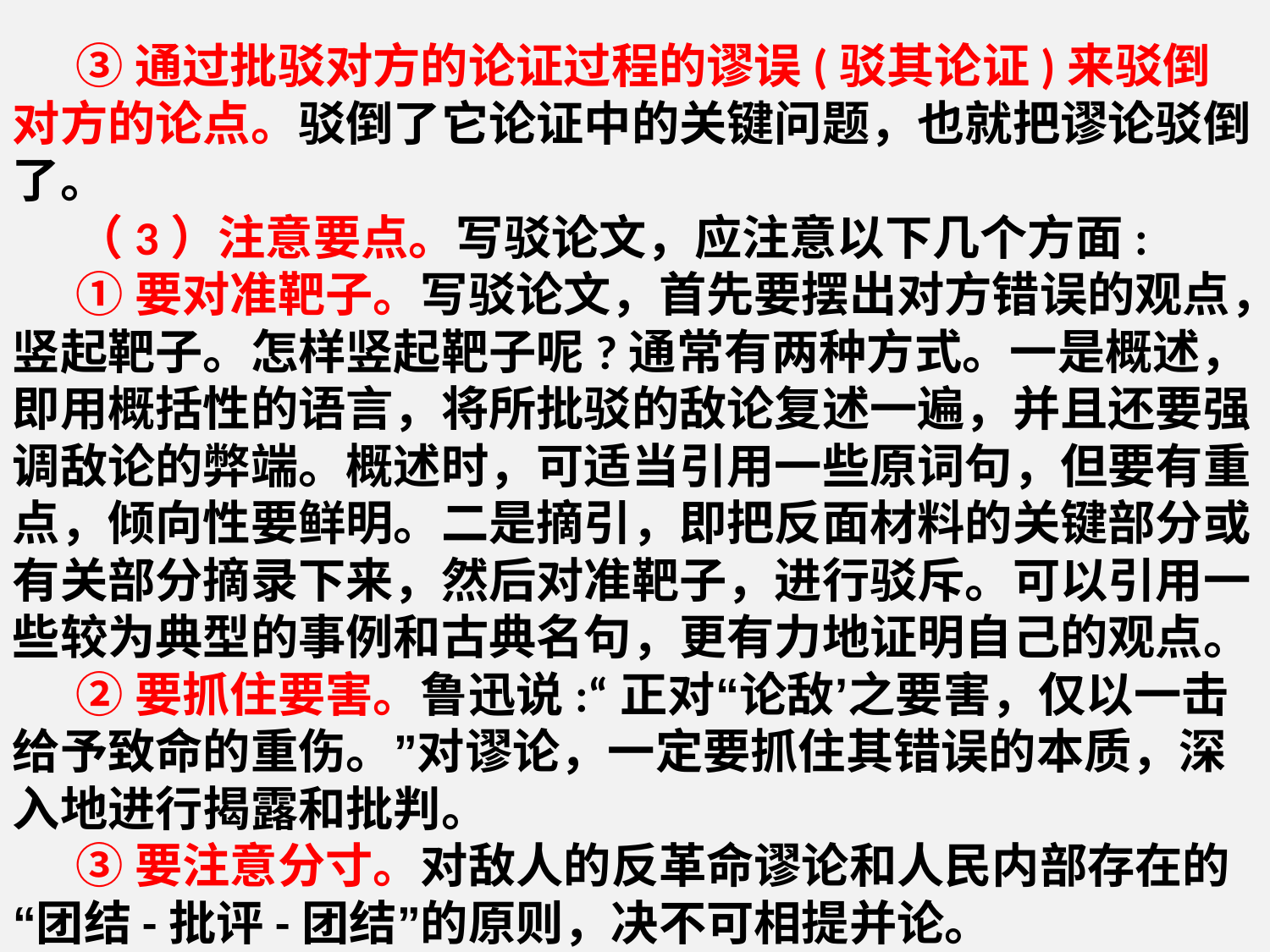

③通过批驳对方的论证过程的谬误(驳其论证)来驳倒对方的论点。驳倒了它论证中的关键问题，也就把谬论驳倒了。
（3）注意要点。写驳论文，应注意以下几个方面:
①要对准靶子。写驳论文，首先要摆出对方错误的观点，竖起靶子。怎样竖起靶子呢?通常有两种方式。一是概述，即用概括性的语言，将所批驳的敌论复述一遍，并且还要强调敌论的弊端。概述时，可适当引用一些原词句，但要有重点，倾向性要鲜明。二是摘引，即把反面材料的关键部分或有关部分摘录下来，然后对准靶子，进行驳斥。可以引用一些较为典型的事例和古典名句，更有力地证明自己的观点。
②要抓住要害。鲁迅说:“正对“论敌’之要害，仅以一击给予致命的重伤。”对谬论，一定要抓住其错误的本质，深入地进行揭露和批判。
③要注意分寸。对敌人的反革命谬论和人民内部存在的“团结-批评-团结”的原则，决不可相提并论。